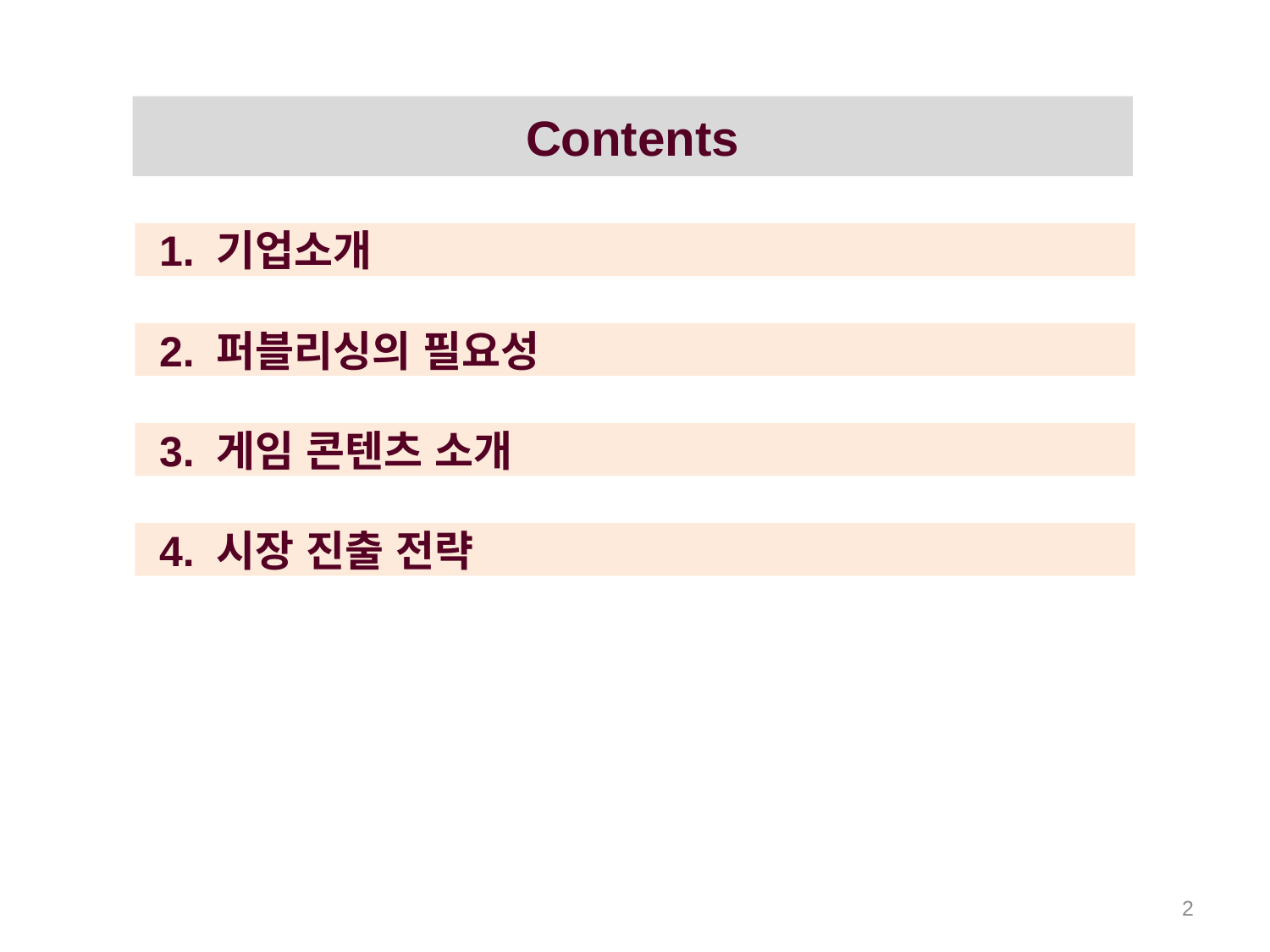

Contents
 1. 기업소개
 2. 퍼블리싱의 필요성
 3. 게임 콘텐츠 소개
 4. 시장 진출 전략
2